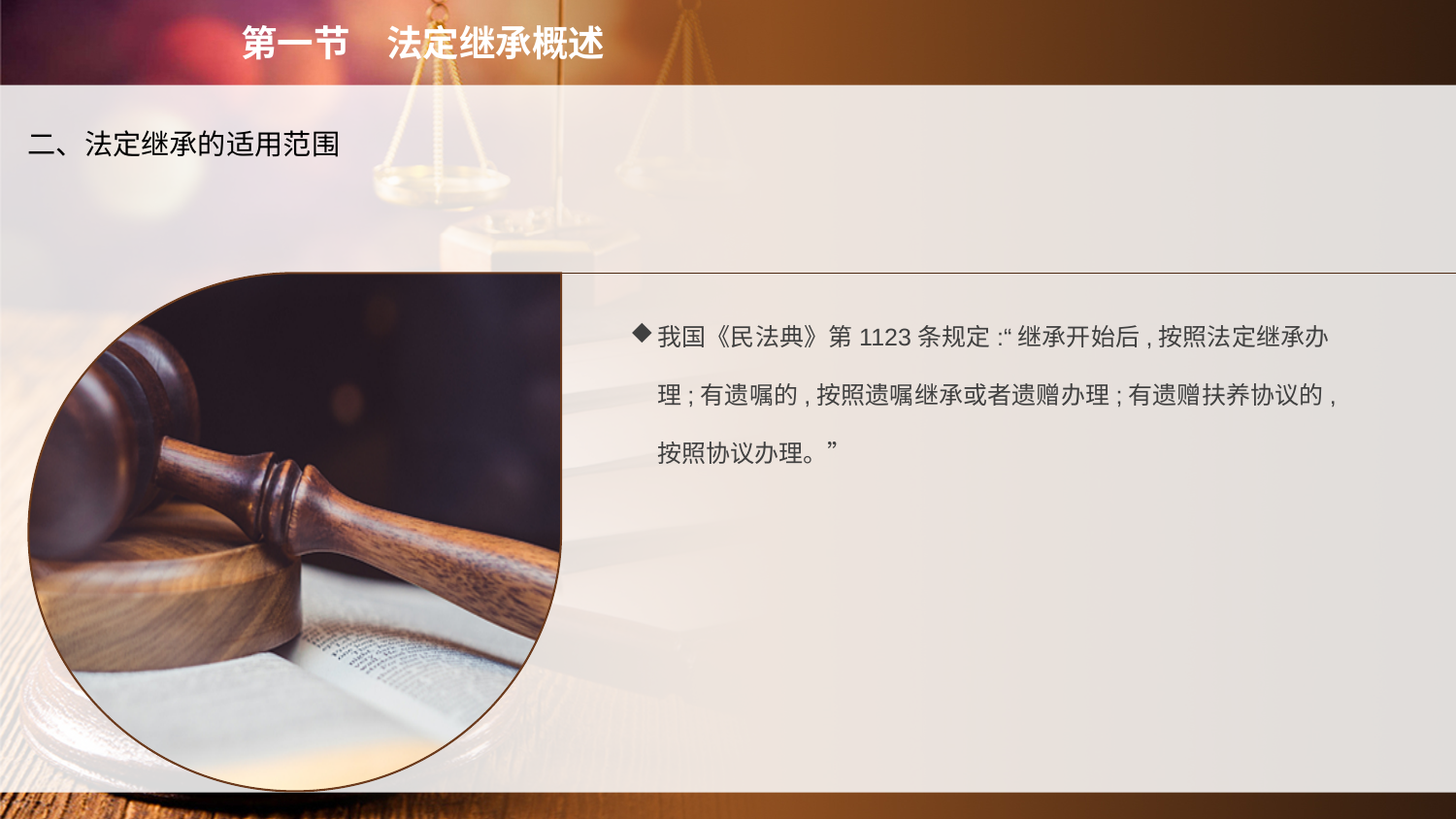

第一节　法定继承概述
二、法定继承的适用范围

我国《民法典》第1123条规定:“继承开始后,按照法定继承办理;有遗嘱的,按照遗嘱继承或者遗赠办理;有遗赠扶养协议的,按照协议办理。”